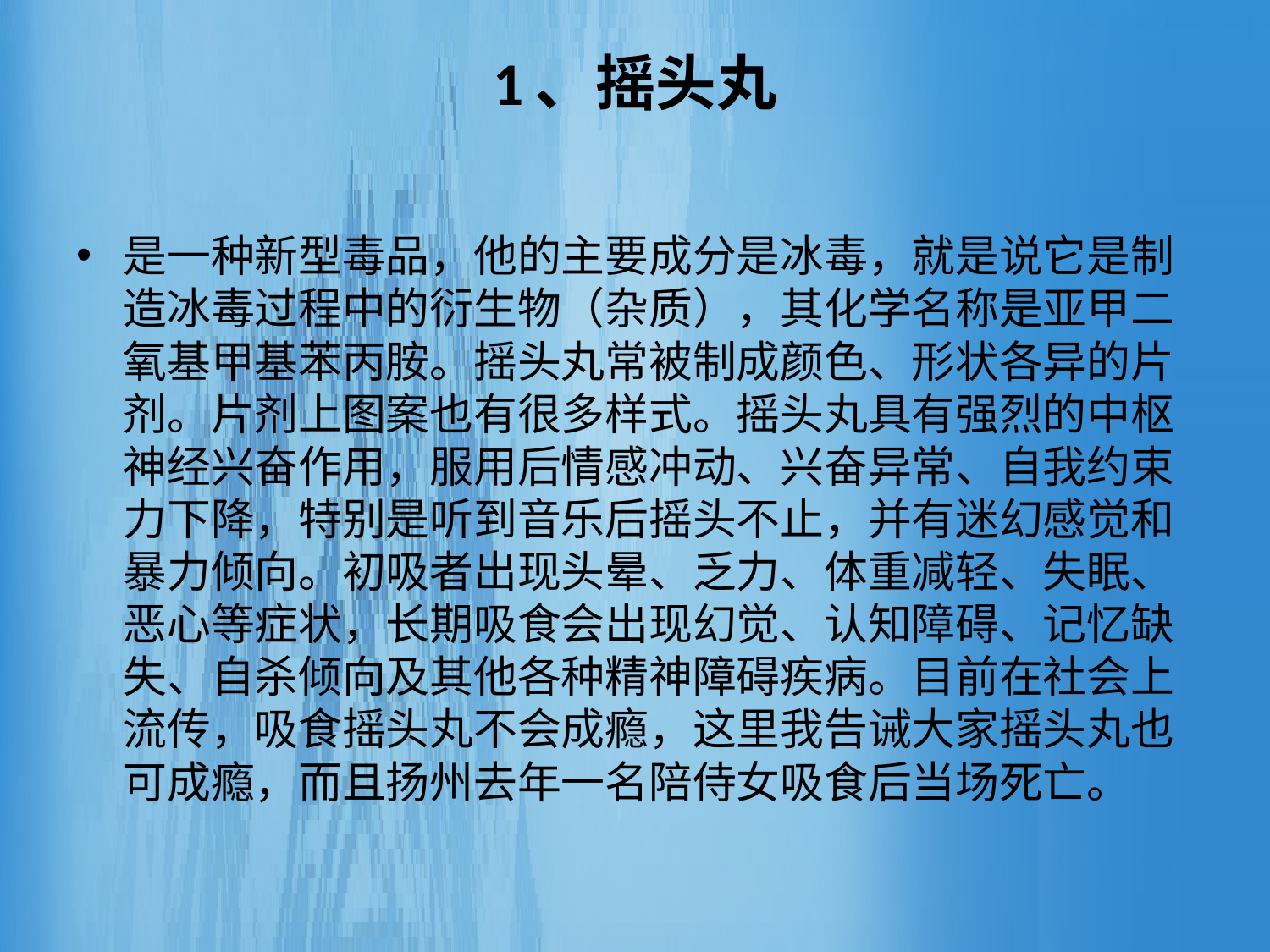

# 1、摇头丸
是一种新型毒品，他的主要成分是冰毒，就是说它是制造冰毒过程中的衍生物（杂质），其化学名称是亚甲二氧基甲基苯丙胺。摇头丸常被制成颜色、形状各异的片剂。片剂上图案也有很多样式。摇头丸具有强烈的中枢神经兴奋作用，服用后情感冲动、兴奋异常、自我约束力下降，特别是听到音乐后摇头不止，并有迷幻感觉和暴力倾向。初吸者出现头晕、乏力、体重减轻、失眠、恶心等症状，长期吸食会出现幻觉、认知障碍、记忆缺失、自杀倾向及其他各种精神障碍疾病。目前在社会上流传，吸食摇头丸不会成瘾，这里我告诫大家摇头丸也可成瘾，而且扬州去年一名陪侍女吸食后当场死亡。